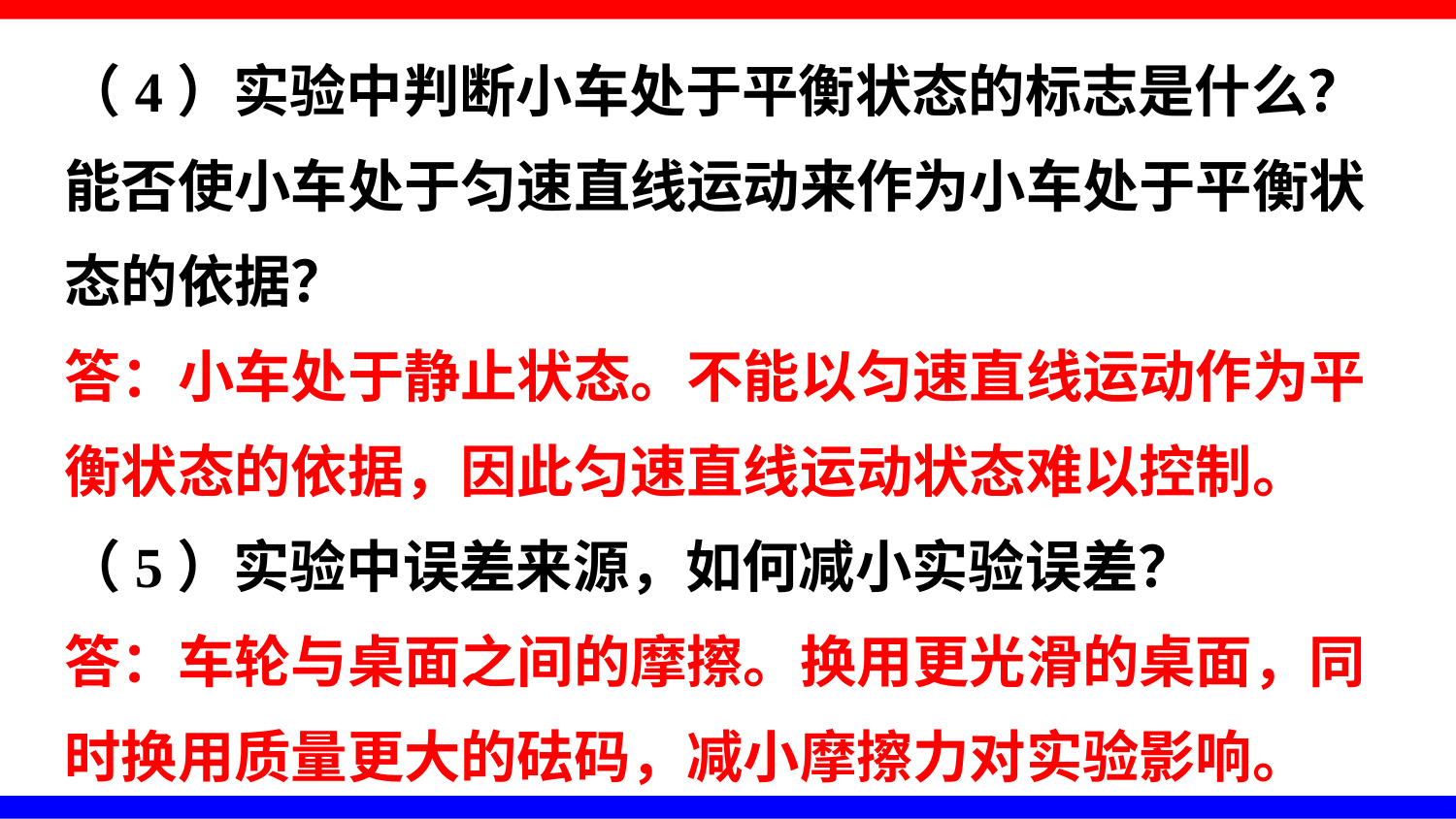

（4）实验中判断小车处于平衡状态的标志是什么？
能否使小车处于匀速直线运动来作为小车处于平衡状态的依据？
答：小车处于静止状态。不能以匀速直线运动作为平衡状态的依据，因此匀速直线运动状态难以控制。
（5）实验中误差来源，如何减小实验误差？
答：车轮与桌面之间的摩擦。换用更光滑的桌面，同时换用质量更大的砝码，减小摩擦力对实验影响。